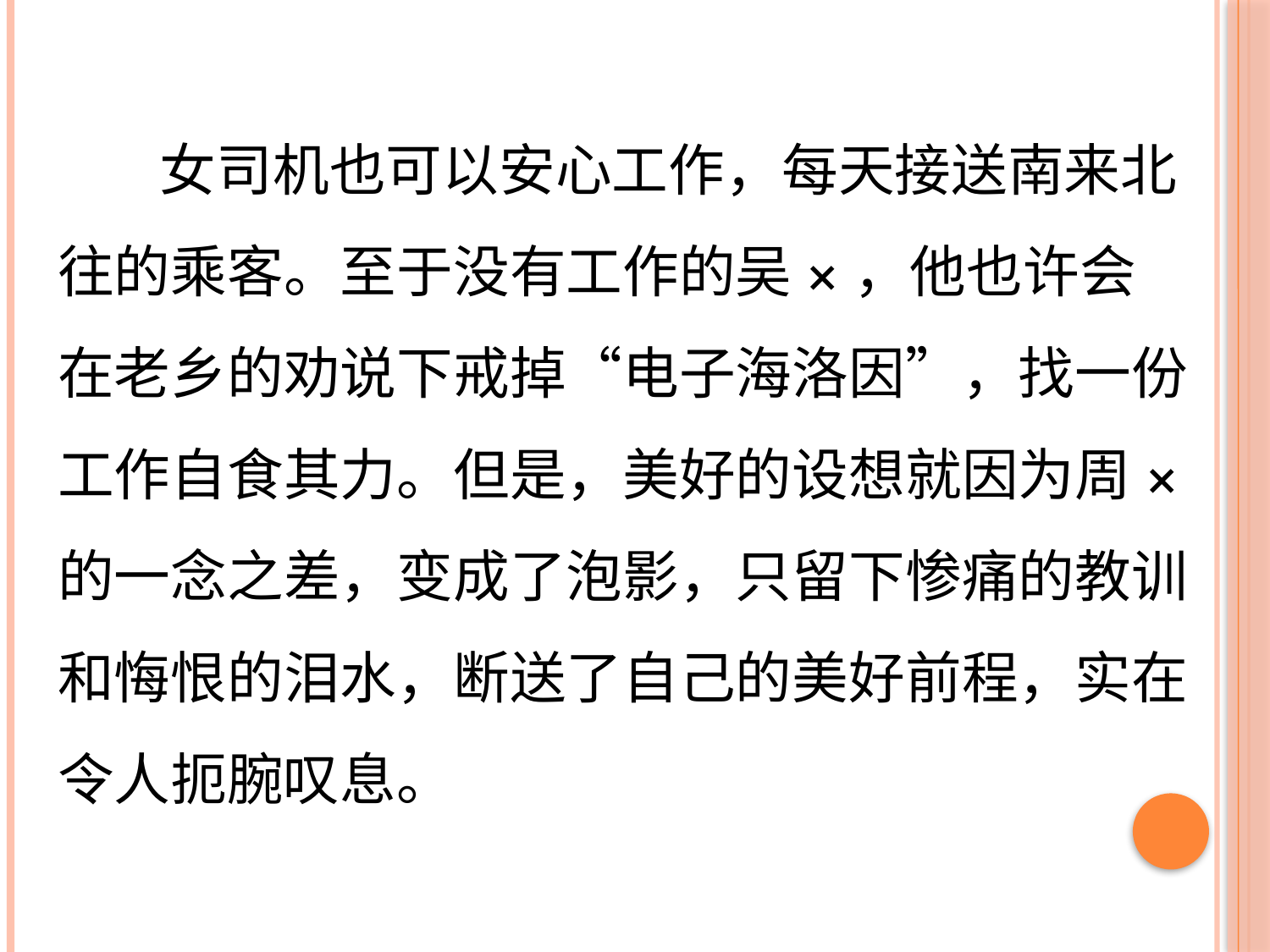

女司机也可以安心工作，每天接送南来北往的乘客。至于没有工作的吴×，他也许会在老乡的劝说下戒掉“电子海洛因”，找一份工作自食其力。但是，美好的设想就因为周×的一念之差，变成了泡影，只留下惨痛的教训和悔恨的泪水，断送了自己的美好前程，实在令人扼腕叹息。